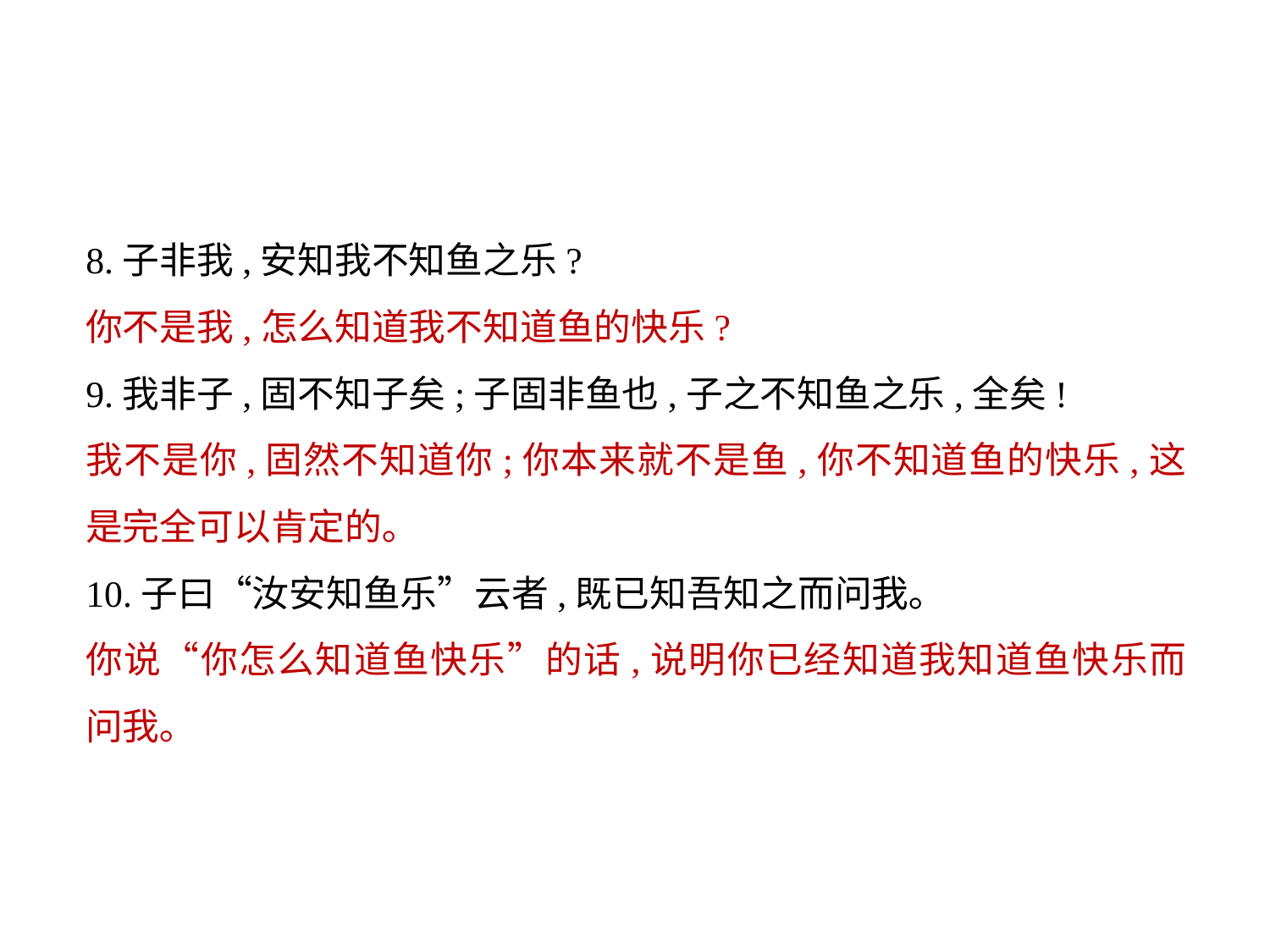

8.子非我,安知我不知鱼之乐?
你不是我,怎么知道我不知道鱼的快乐?
9.我非子,固不知子矣;子固非鱼也,子之不知鱼之乐,全矣!
我不是你,固然不知道你;你本来就不是鱼,你不知道鱼的快乐,这是完全可以肯定的｡
10.子曰“汝安知鱼乐”云者,既已知吾知之而问我｡
你说“你怎么知道鱼快乐”的话,说明你已经知道我知道鱼快乐而问我｡